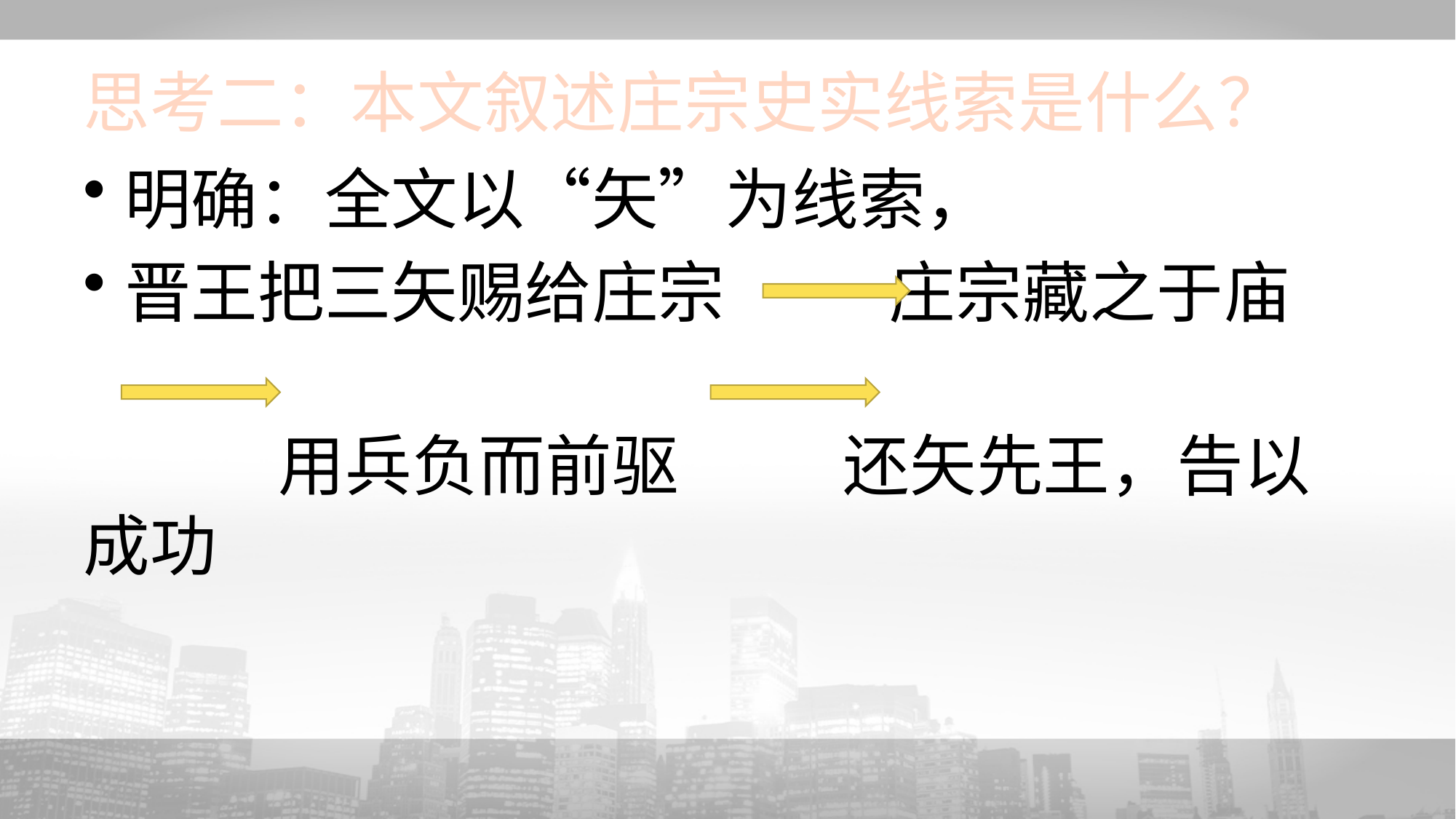

# 思考二：本文叙述庄宗史实线索是什么？
明确：全文以“矢”为线索，
晋王把三矢赐给庄宗           庄宗藏之于庙
            用兵负而前驱           还矢先王，告以成功